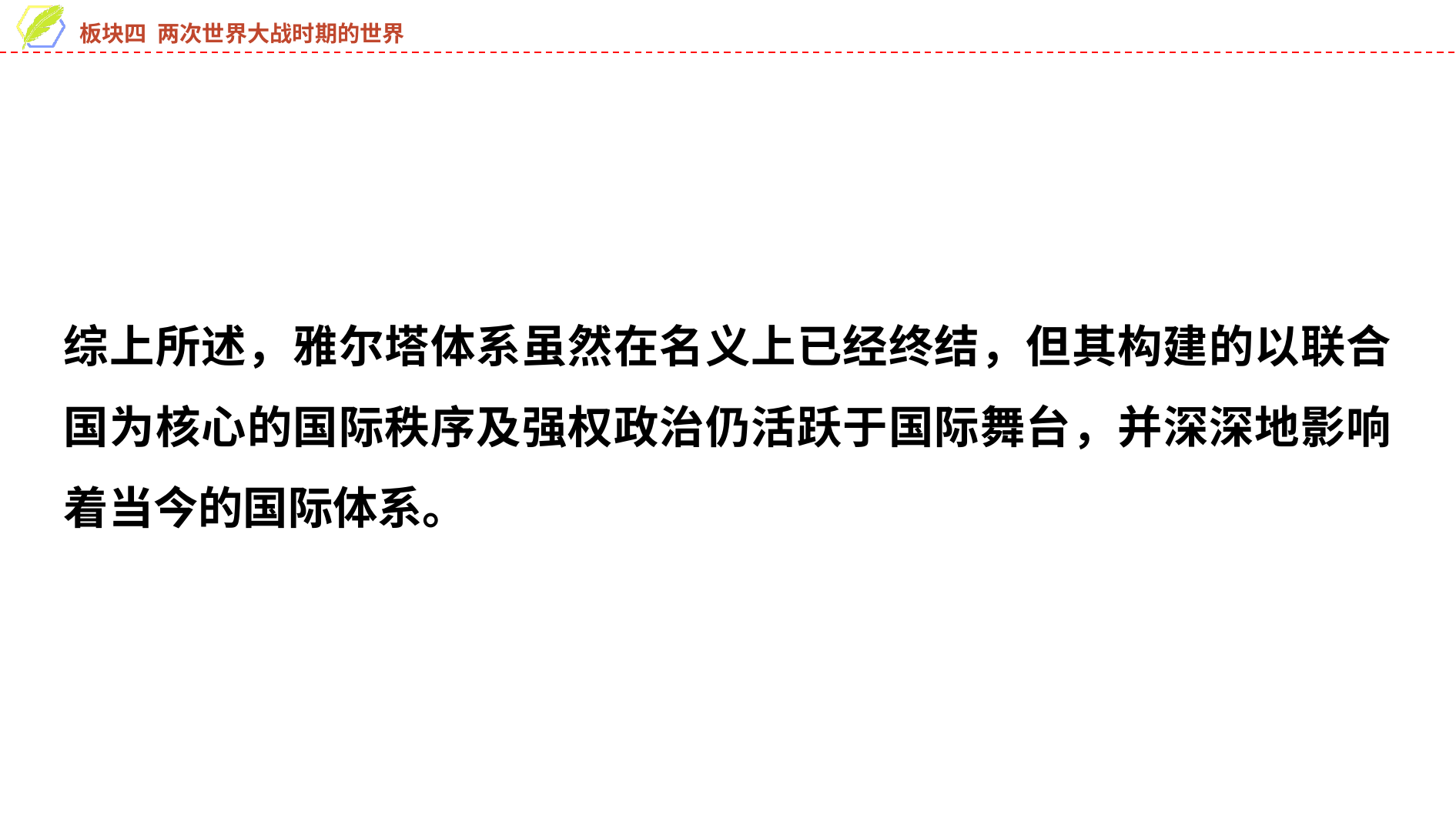

综上所述，雅尔塔体系虽然在名义上已经终结，但其构建的以联合国为核心的国际秩序及强权政治仍活跃于国际舞台，并深深地影响着当今的国际体系。